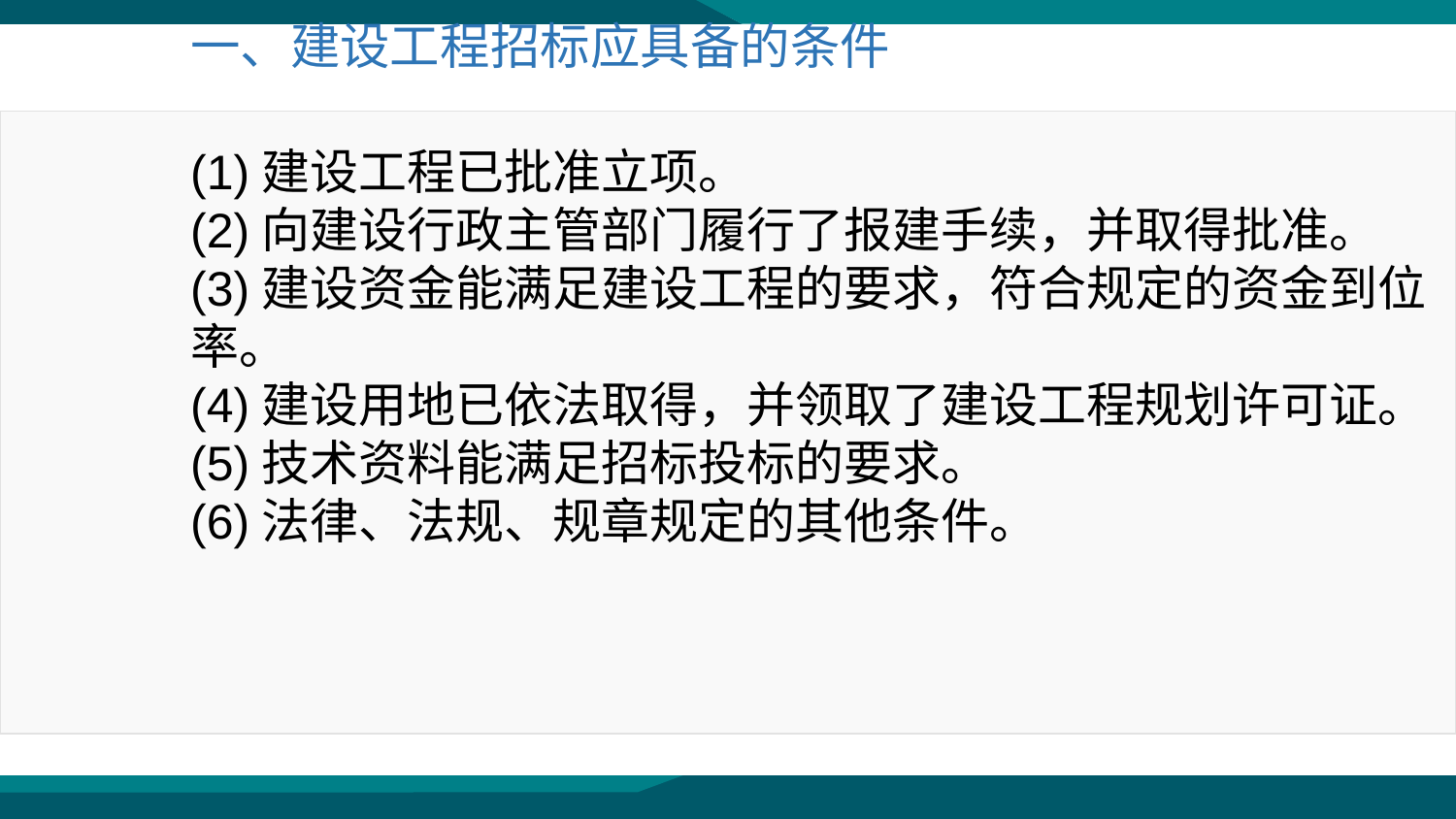

一、建设工程招标应具备的条件
(1)建设工程已批准立项。
(2)向建设行政主管部门履行了报建手续，并取得批准。
(3)建设资金能满足建设工程的要求，符合规定的资金到位率。
(4)建设用地已依法取得，并领取了建设工程规划许可证。
(5)技术资料能满足招标投标的要求。
(6)法律、法规、规章规定的其他条件。